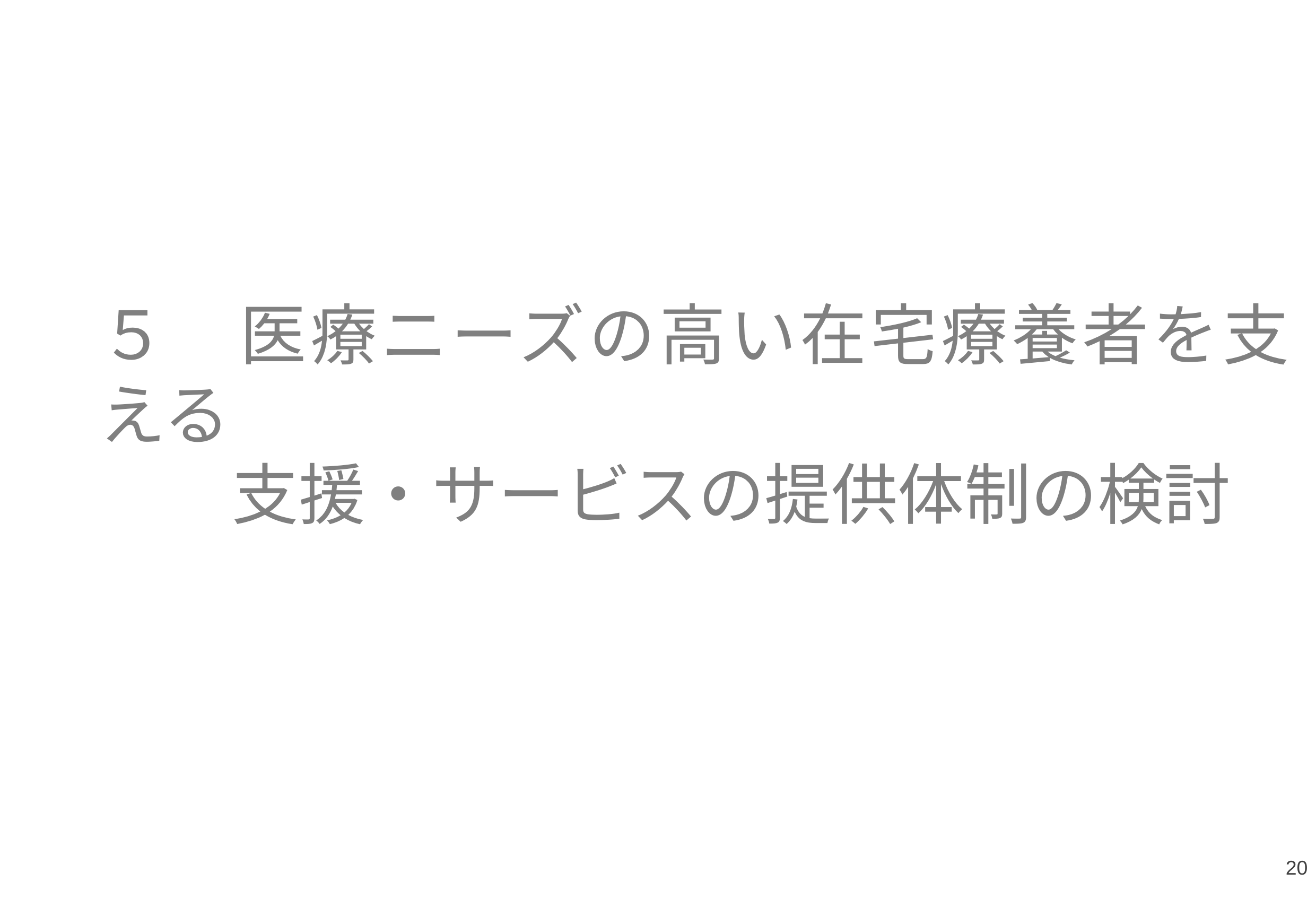

５　医療ニーズの高い在宅療養者を支える
　　支援・サービスの提供体制の検討
20